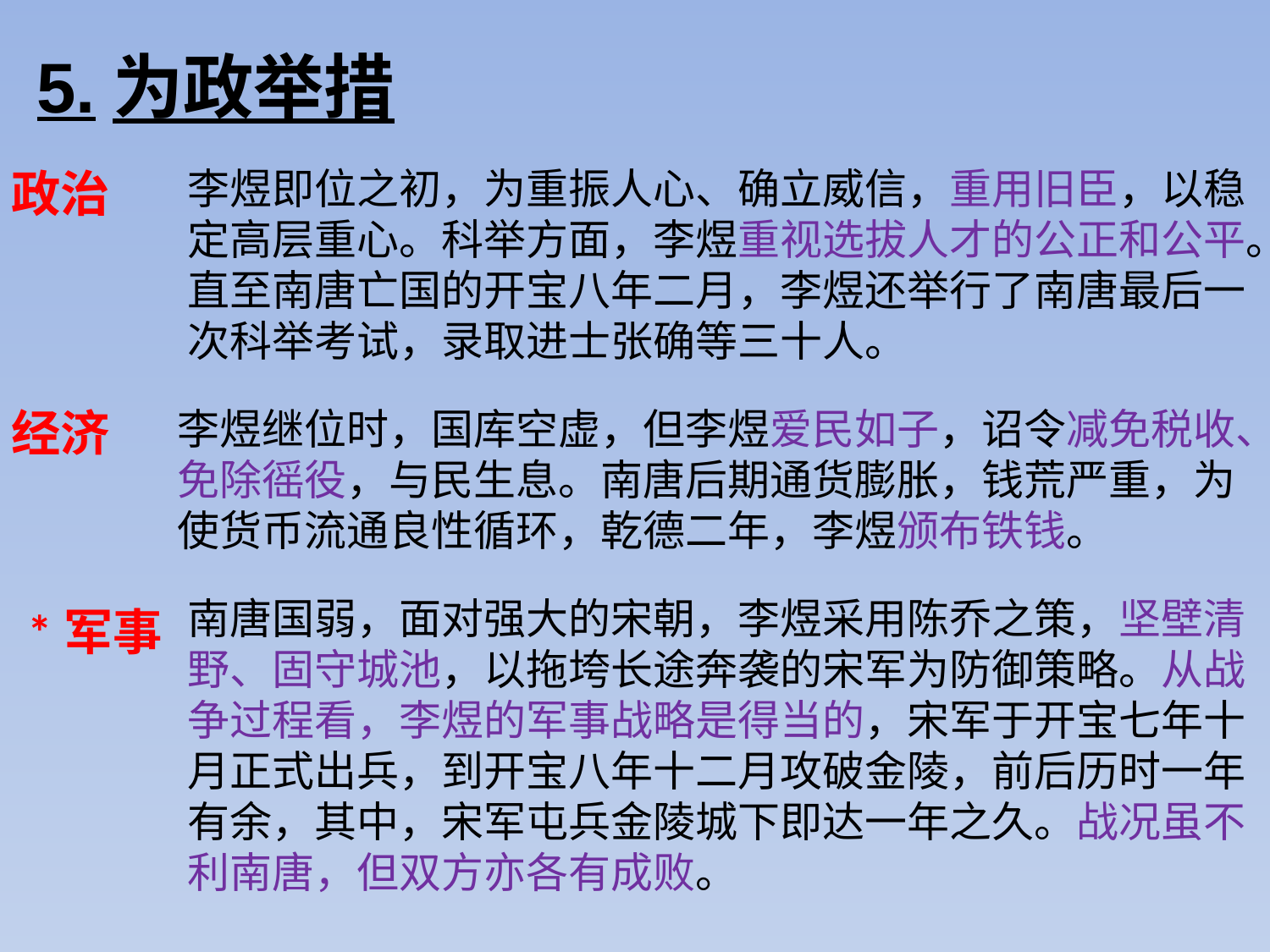

5.为政举措
*政治
李煜即位之初，为重振人心、确立威信，重用旧臣，以稳定高层重心。科举方面，李煜重视选拔人才的公正和公平。直至南唐亡国的开宝八年二月，李煜还举行了南唐最后一次科举考试，录取进士张确等三十人。
*经济
李煜继位时，国库空虚，但李煜爱民如子，诏令减免税收、免除徭役，与民生息。南唐后期通货膨胀，钱荒严重，为使货币流通良性循环，乾德二年，李煜颁布铁钱。
南唐国弱，面对强大的宋朝，李煜采用陈乔之策，坚壁清野、固守城池，以拖垮长途奔袭的宋军为防御策略。从战争过程看，李煜的军事战略是得当的，宋军于开宝七年十月正式出兵，到开宝八年十二月攻破金陵，前后历时一年有余，其中，宋军屯兵金陵城下即达一年之久。战况虽不利南唐，但双方亦各有成败。
*军事